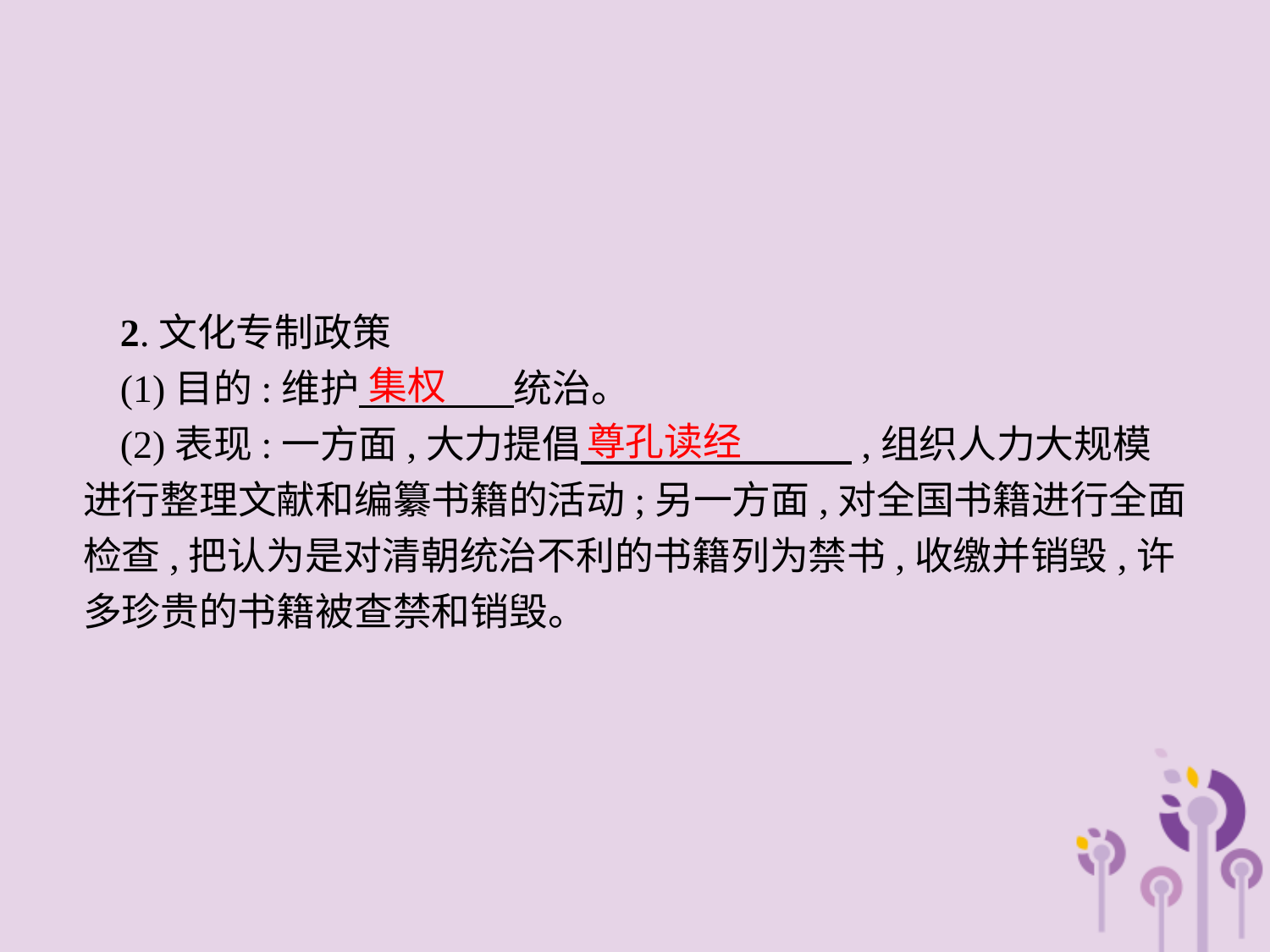

2.文化专制政策
(1)目的:维护　　　　统治。
(2)表现:一方面,大力提倡　　　　　　　,组织人力大规模进行整理文献和编纂书籍的活动;另一方面,对全国书籍进行全面检查,把认为是对清朝统治不利的书籍列为禁书,收缴并销毁,许多珍贵的书籍被查禁和销毁。
集权
尊孔读经